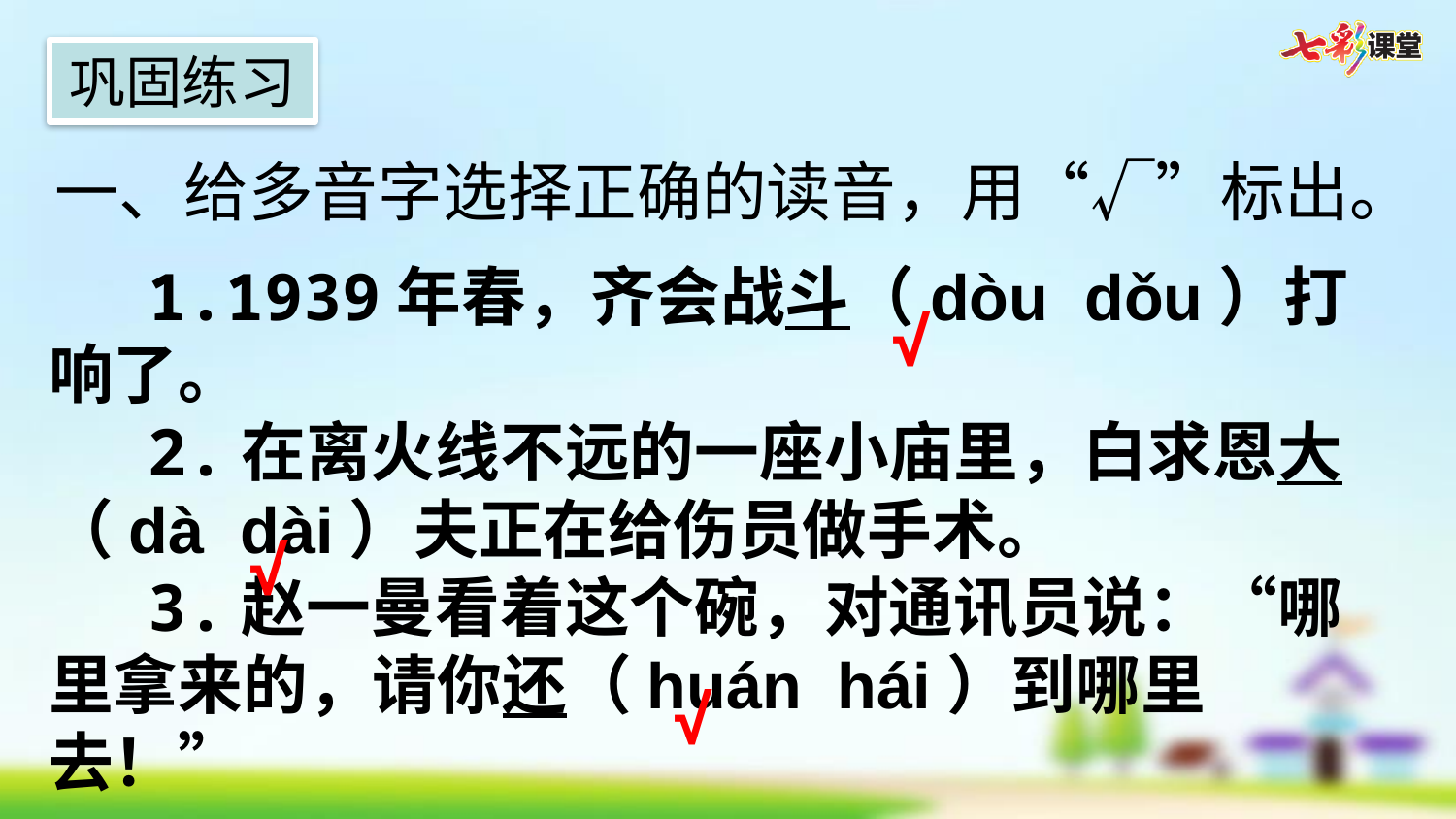

巩固练习
一、给多音字选择正确的读音，用“√”标出。
1.1939年春，齐会战斗（dòu  dǒu）打响了。
2.在离火线不远的一座小庙里，白求恩大（dà  dài）夫正在给伤员做手术。
3.赵一曼看着这个碗，对通讯员说：“哪里拿来的，请你还（huán  hái）到哪里去！”
√
√
√